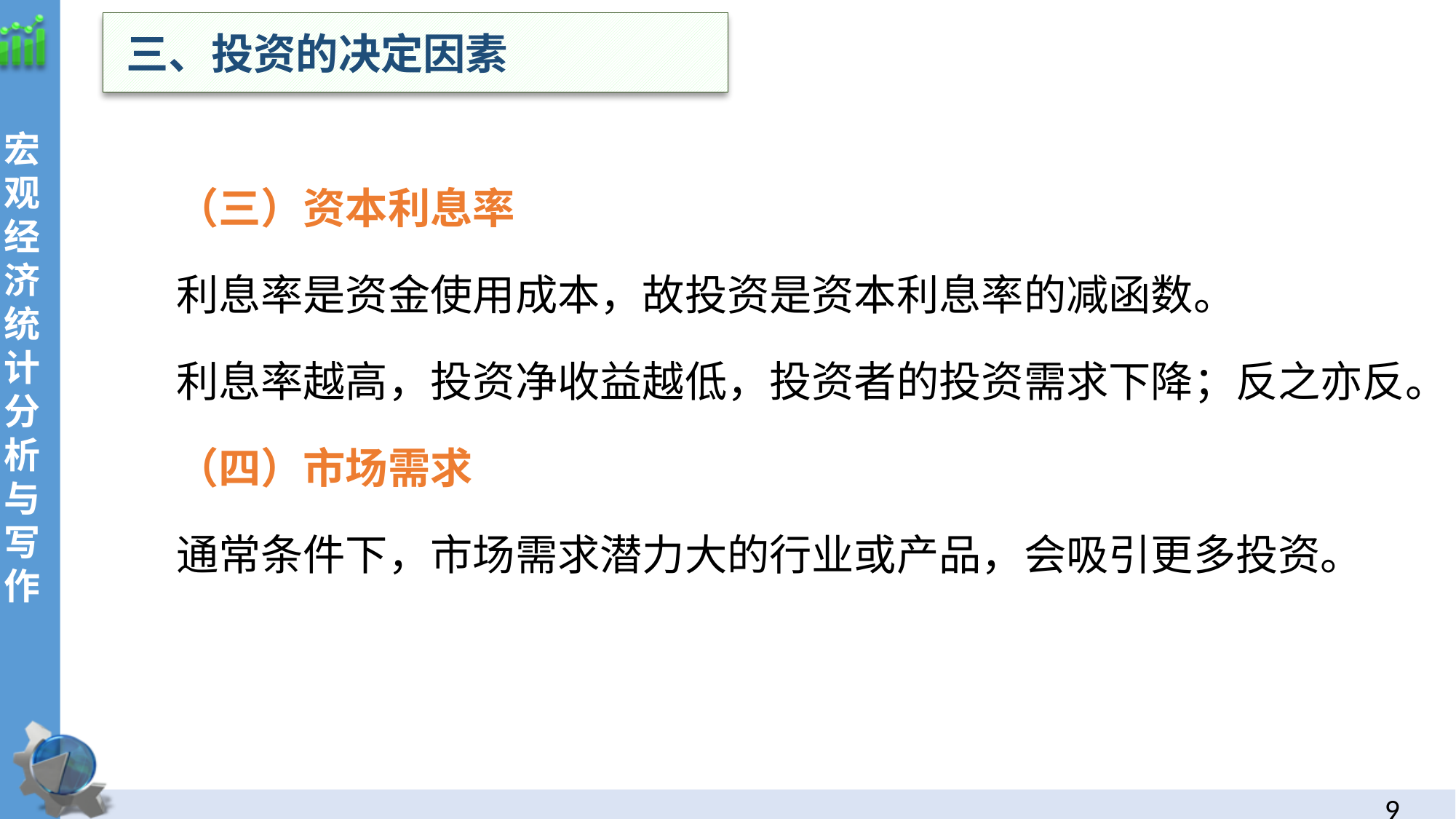

三、投资的决定因素

（三）资本利息率
利息率是资金使用成本，故投资是资本利息率的减函数。
利息率越高，投资净收益越低，投资者的投资需求下降；反之亦反。
（四）市场需求
通常条件下，市场需求潜力大的行业或产品，会吸引更多投资。
9